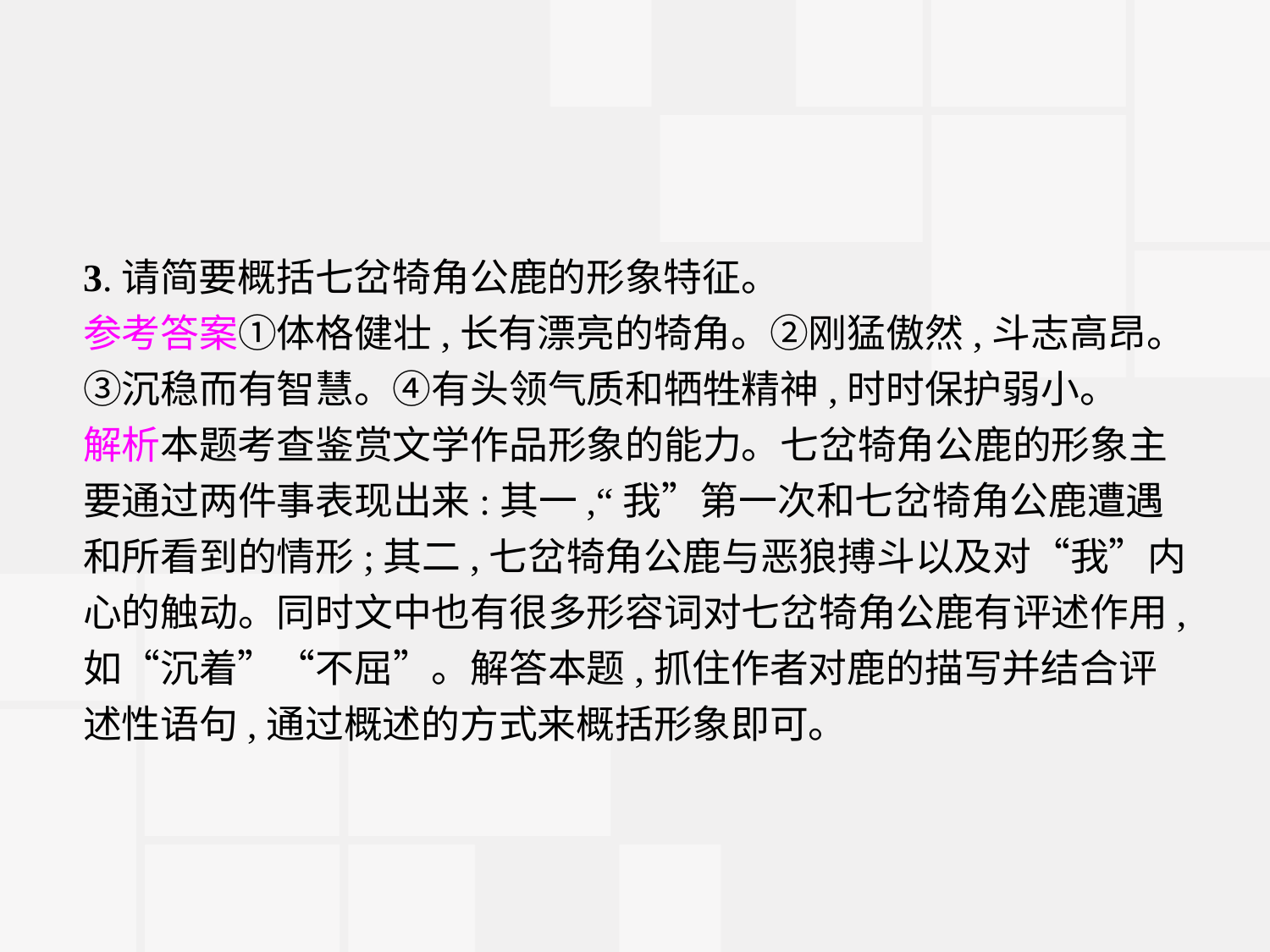

3.请简要概括七岔犄角公鹿的形象特征。
参考答案①体格健壮,长有漂亮的犄角。②刚猛傲然,斗志高昂。③沉稳而有智慧。④有头领气质和牺牲精神,时时保护弱小。
解析本题考查鉴赏文学作品形象的能力。七岔犄角公鹿的形象主要通过两件事表现出来:其一,“我”第一次和七岔犄角公鹿遭遇和所看到的情形;其二,七岔犄角公鹿与恶狼搏斗以及对“我”内心的触动。同时文中也有很多形容词对七岔犄角公鹿有评述作用,如“沉着”“不屈”。解答本题,抓住作者对鹿的描写并结合评述性语句,通过概述的方式来概括形象即可。